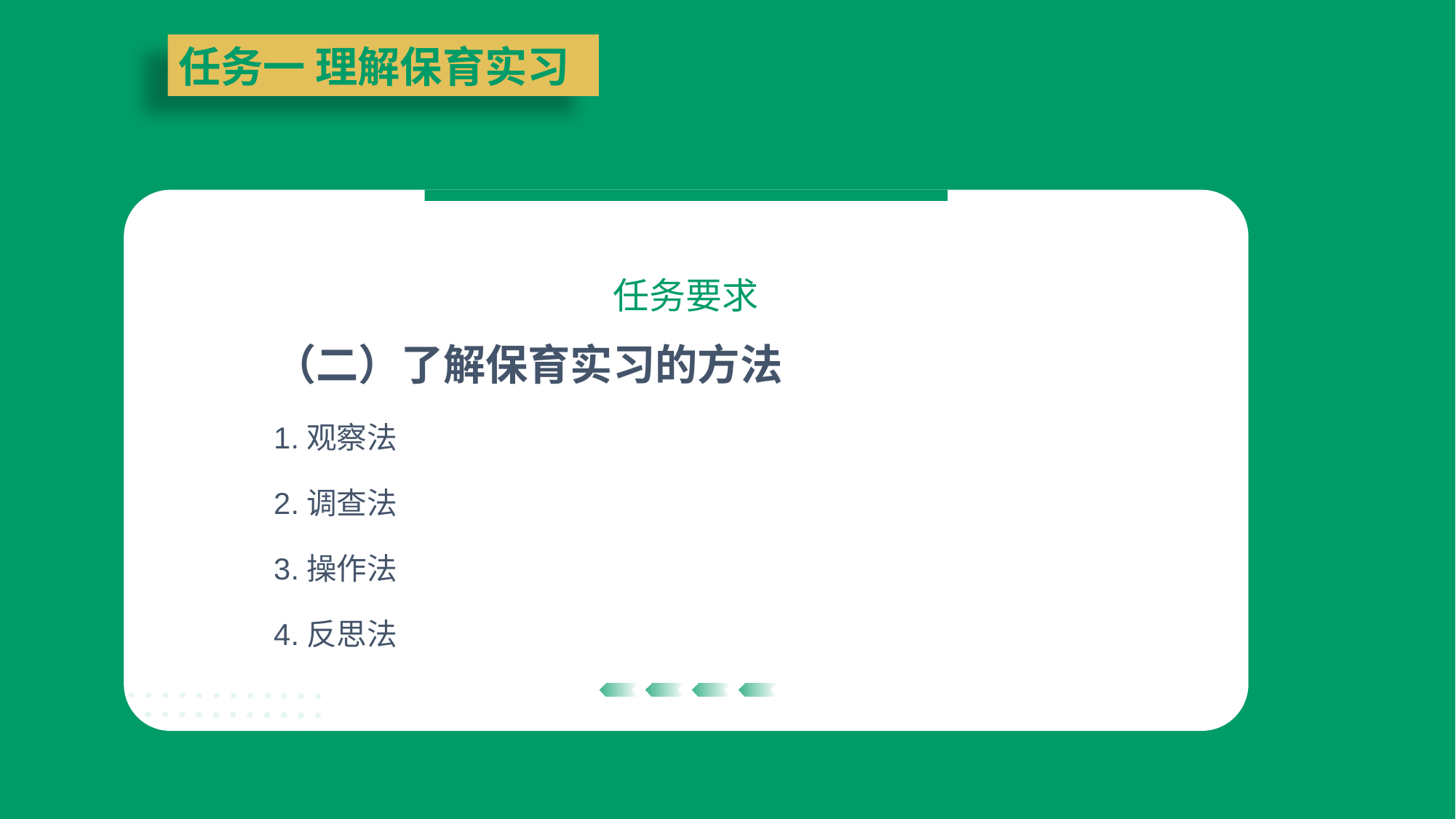

任务一 理解保育实习

任务要求
（二）了解保育实习的方法
1.观察法
2.调查法
3.操作法
4.反思法